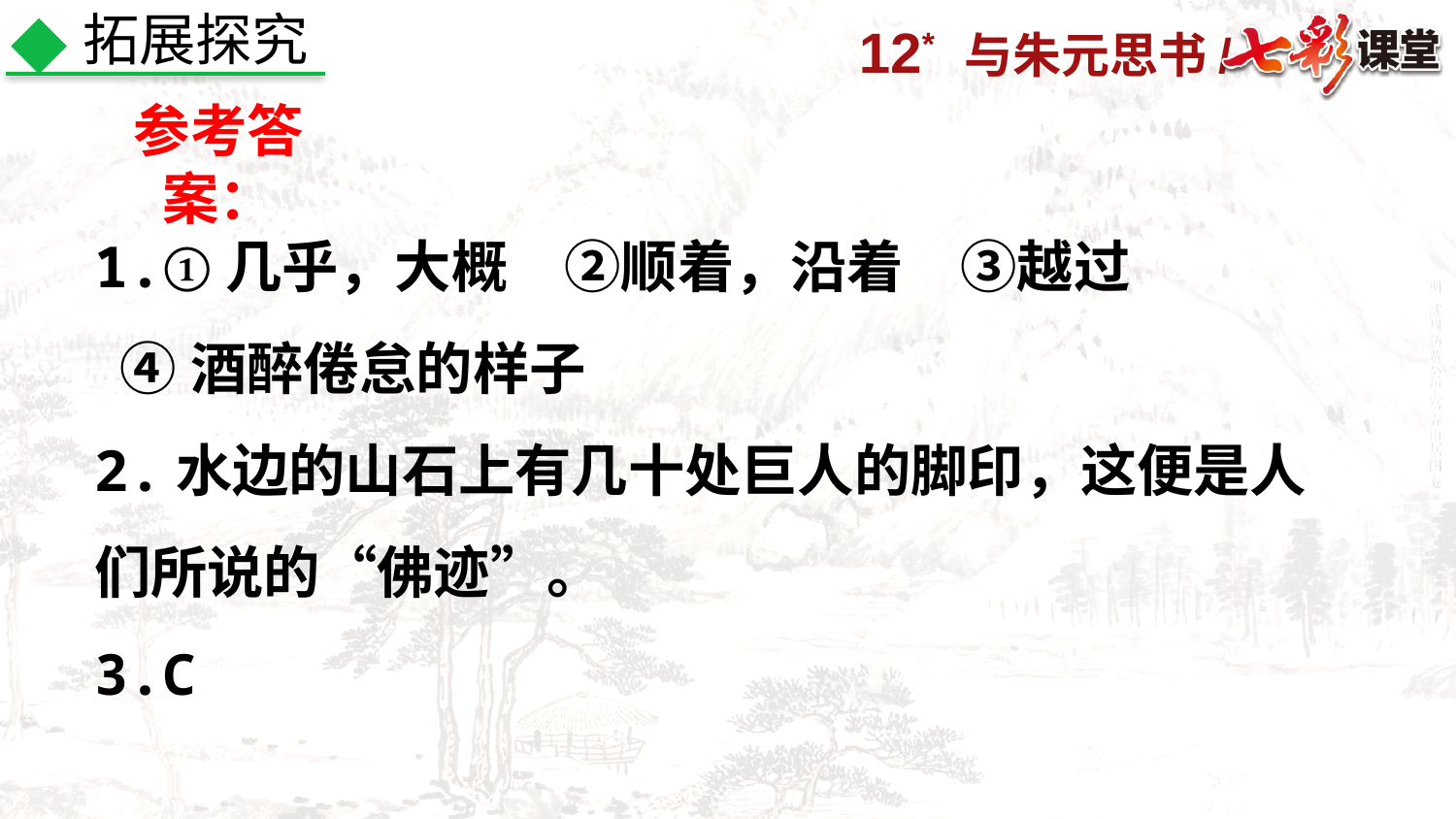

拓展探究

参考答案：
1.①几乎，大概　②顺着，沿着　③越过
  ④酒醉倦怠的样子
2.水边的山石上有几十处巨人的脚印，这便是人们所说的“佛迹”。
3.C